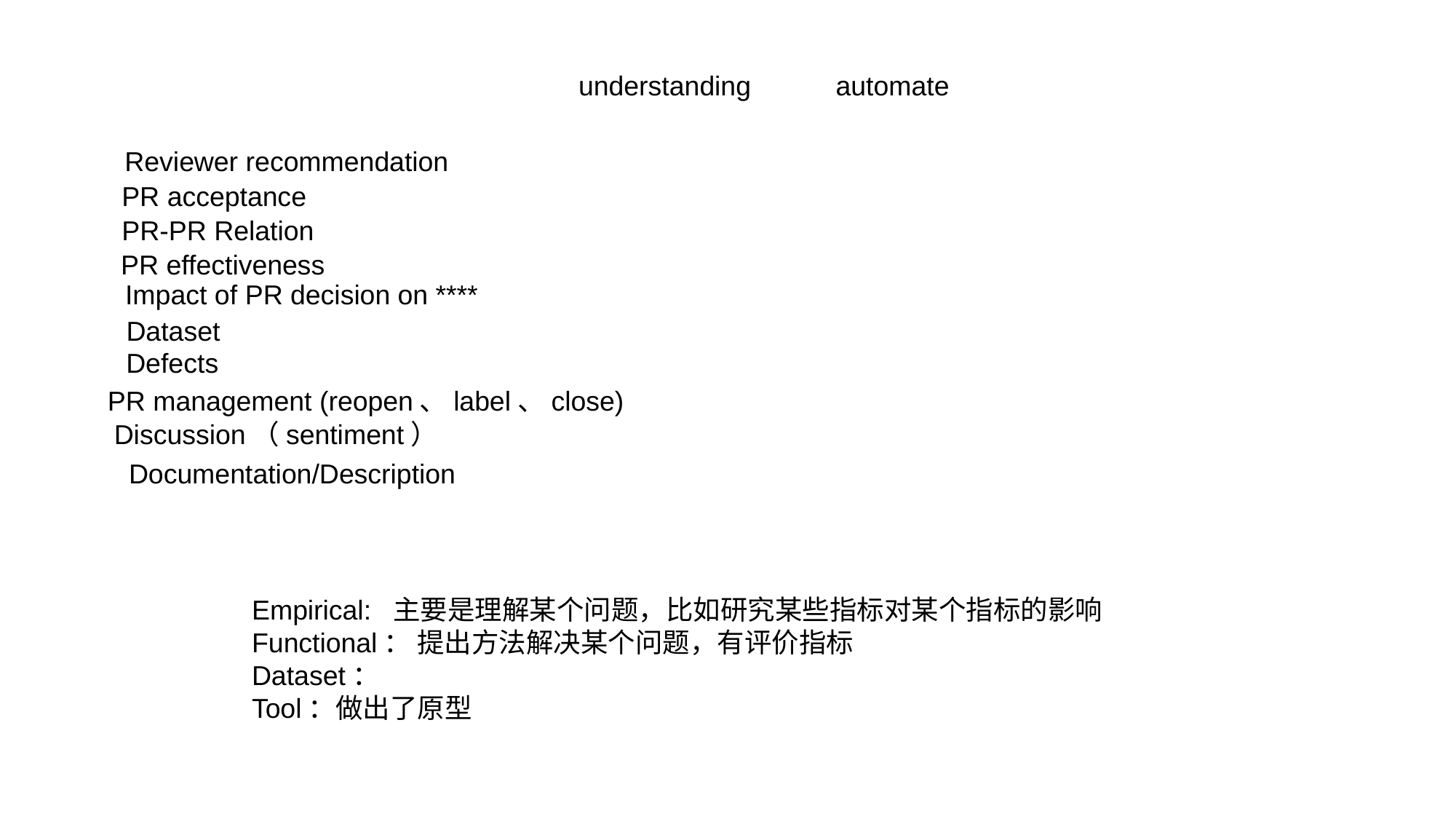

understanding
automate
Reviewer recommendation
PR acceptance
PR-PR Relation
PR effectiveness
Impact of PR decision on ****
Dataset
Defects
PR management (reopen、label、close)
Discussion（sentiment）
Documentation/Description
Empirical:  主要是理解某个问题，比如研究某些指标对某个指标的影响
Functional： 提出方法解决某个问题，有评价指标
Dataset：
Tool：做出了原型